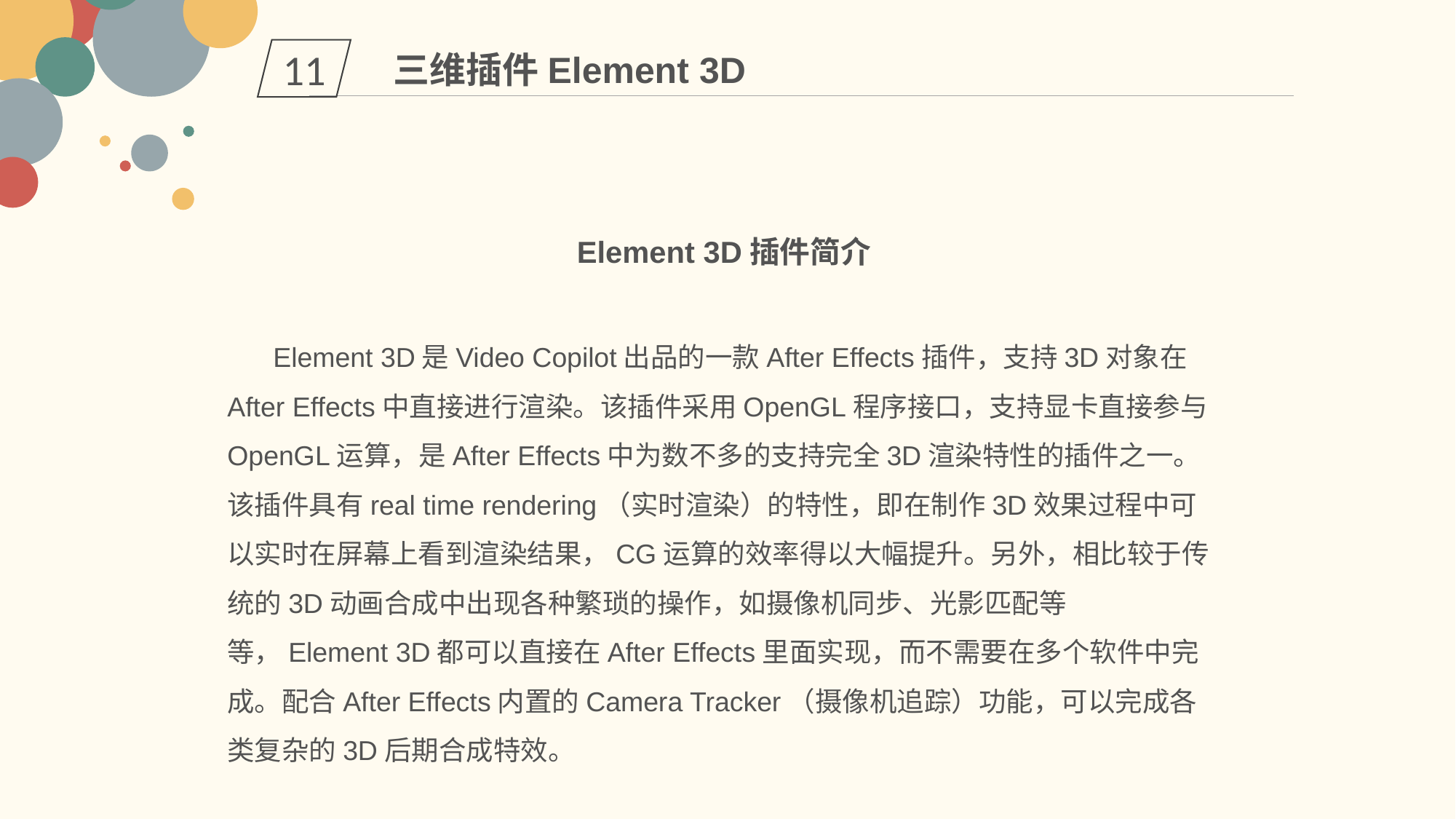

11
三维插件Element 3D
Element 3D插件简介

      Element 3D是Video Copilot出品的一款After Effects插件，支持3D对象在After Effects中直接进行渲染。该插件采用OpenGL程序接口，支持显卡直接参与OpenGL运算，是After Effects中为数不多的支持完全3D渲染特性的插件之一。该插件具有real time rendering（实时渲染）的特性，即在制作3D效果过程中可以实时在屏幕上看到渲染结果，CG运算的效率得以大幅提升。另外，相比较于传统的3D动画合成中出现各种繁琐的操作，如摄像机同步、光影匹配等等，Element 3D都可以直接在After Effects里面实现，而不需要在多个软件中完成。配合After Effects内置的Camera Tracker（摄像机追踪）功能，可以完成各类复杂的3D后期合成特效。